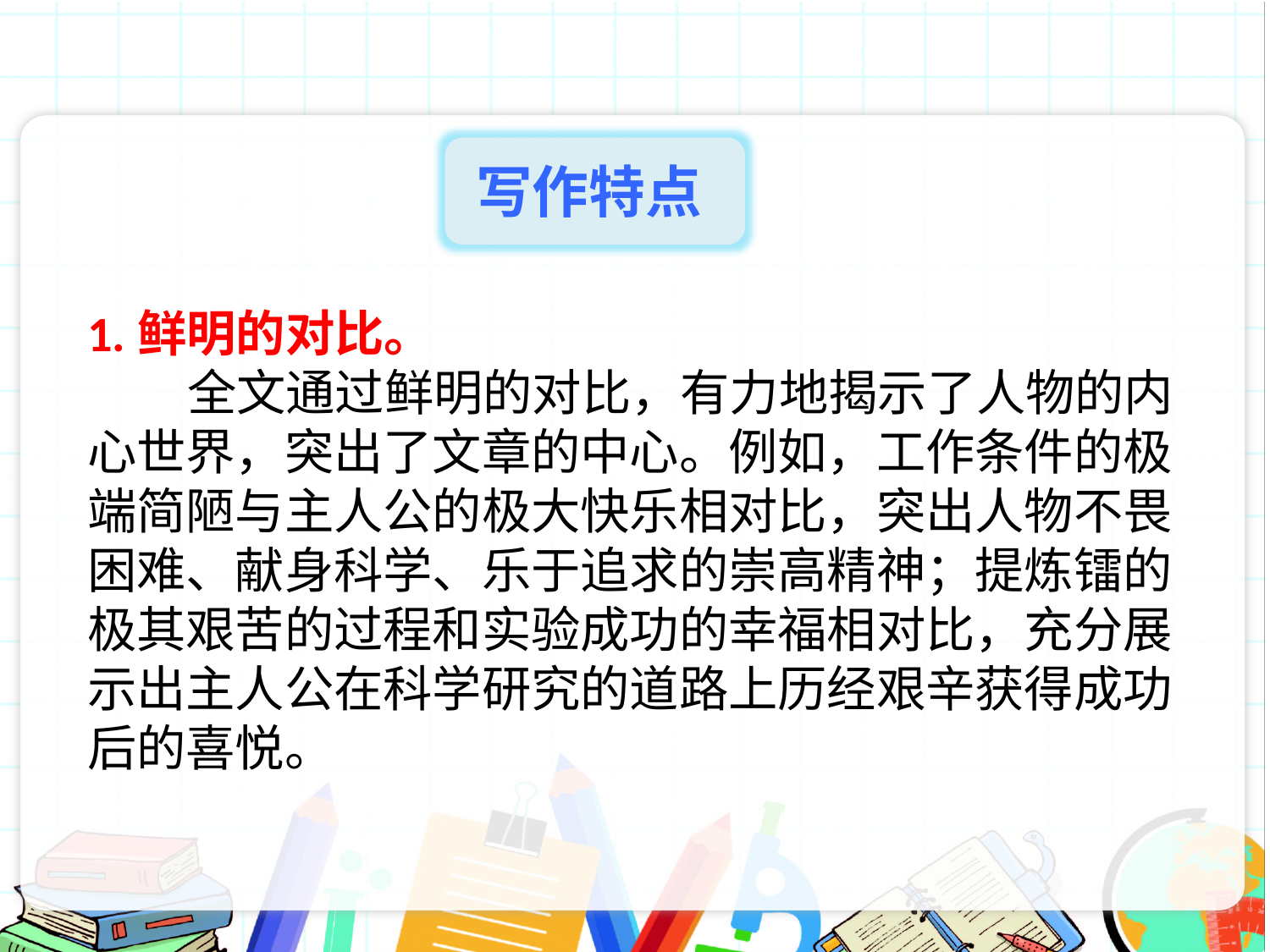

写作特点
1.鲜明的对比。
        全文通过鲜明的对比，有力地揭示了人物的内心世界，突出了文章的中心。例如，工作条件的极端简陋与主人公的极大快乐相对比，突出人物不畏困难、献身科学、乐于追求的崇高精神；提炼镭的极其艰苦的过程和实验成功的幸福相对比，充分展示出主人公在科学研究的道路上历经艰辛获得成功后的喜悦。